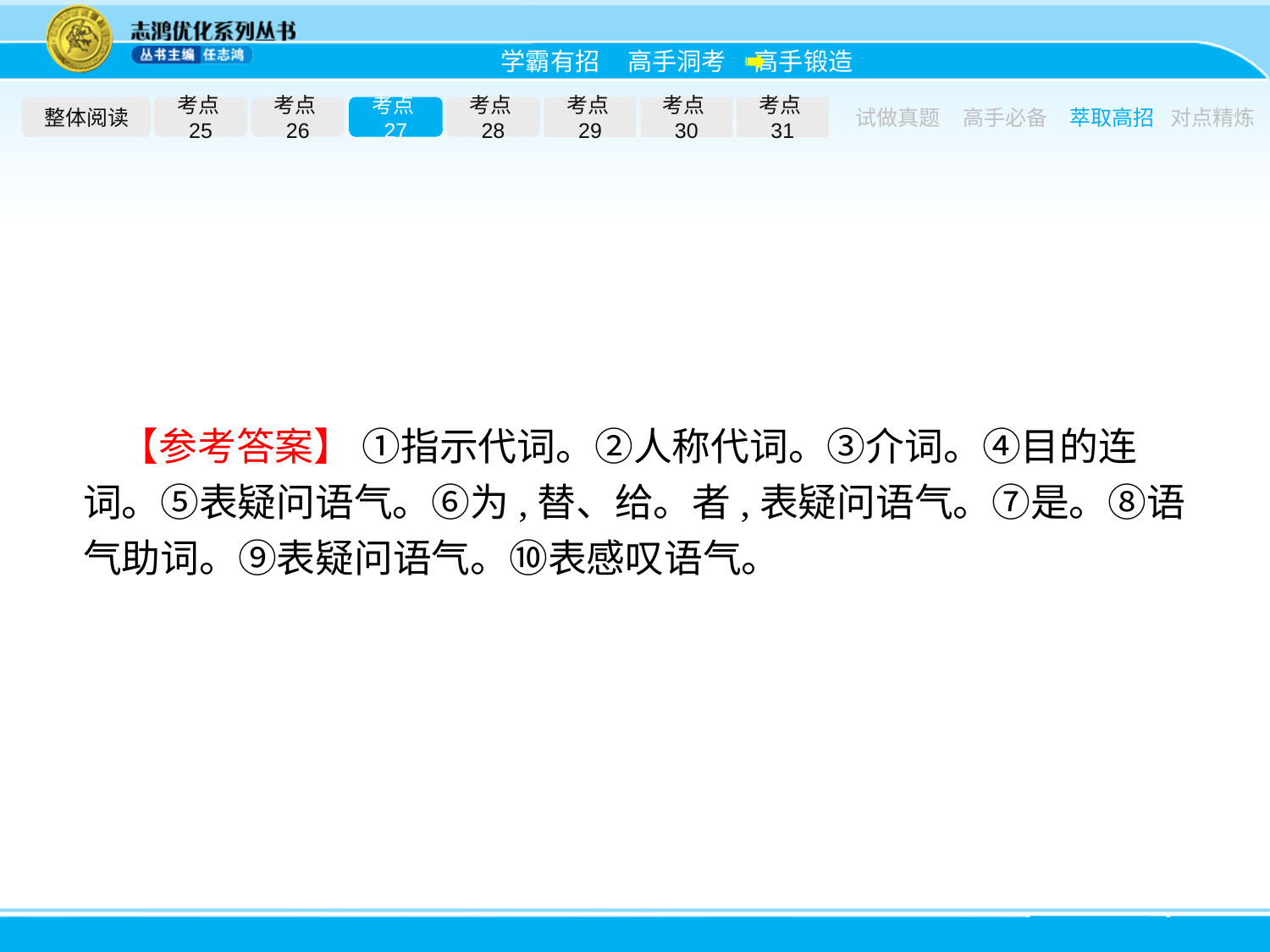

整体阅读
考点25
考点26
考点27
考点28
考点29
考点30
考点31
试做真题
高手必备
萃取高招
对点精炼
【参考答案】 ①指示代词。②人称代词。③介词。④目的连词。⑤表疑问语气。⑥为,替、给。者,表疑问语气。⑦是。⑧语气助词。⑨表疑问语气。⑩表感叹语气。